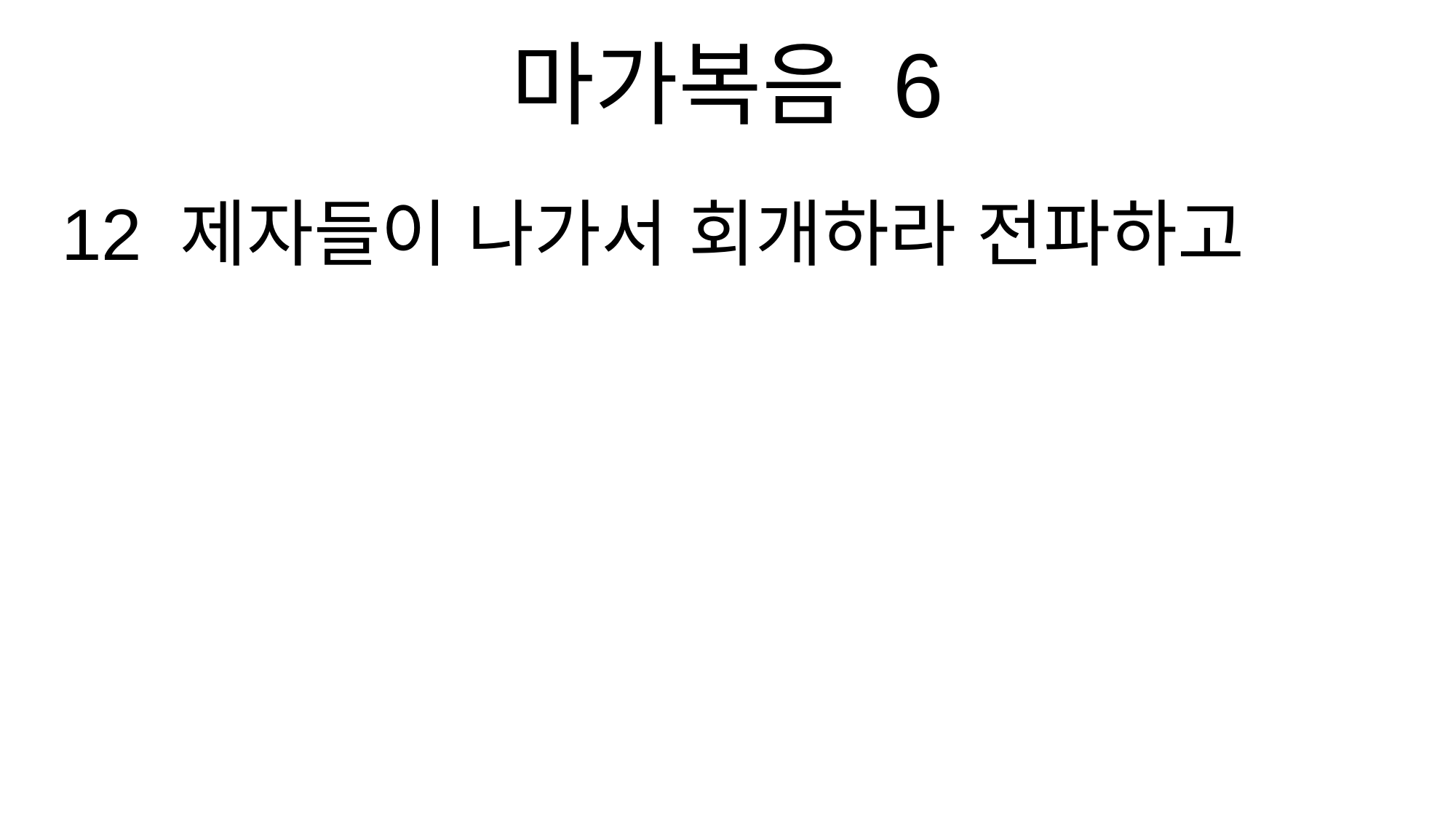

마가복음 6
12 제자들이 나가서 회개하라 전파하고